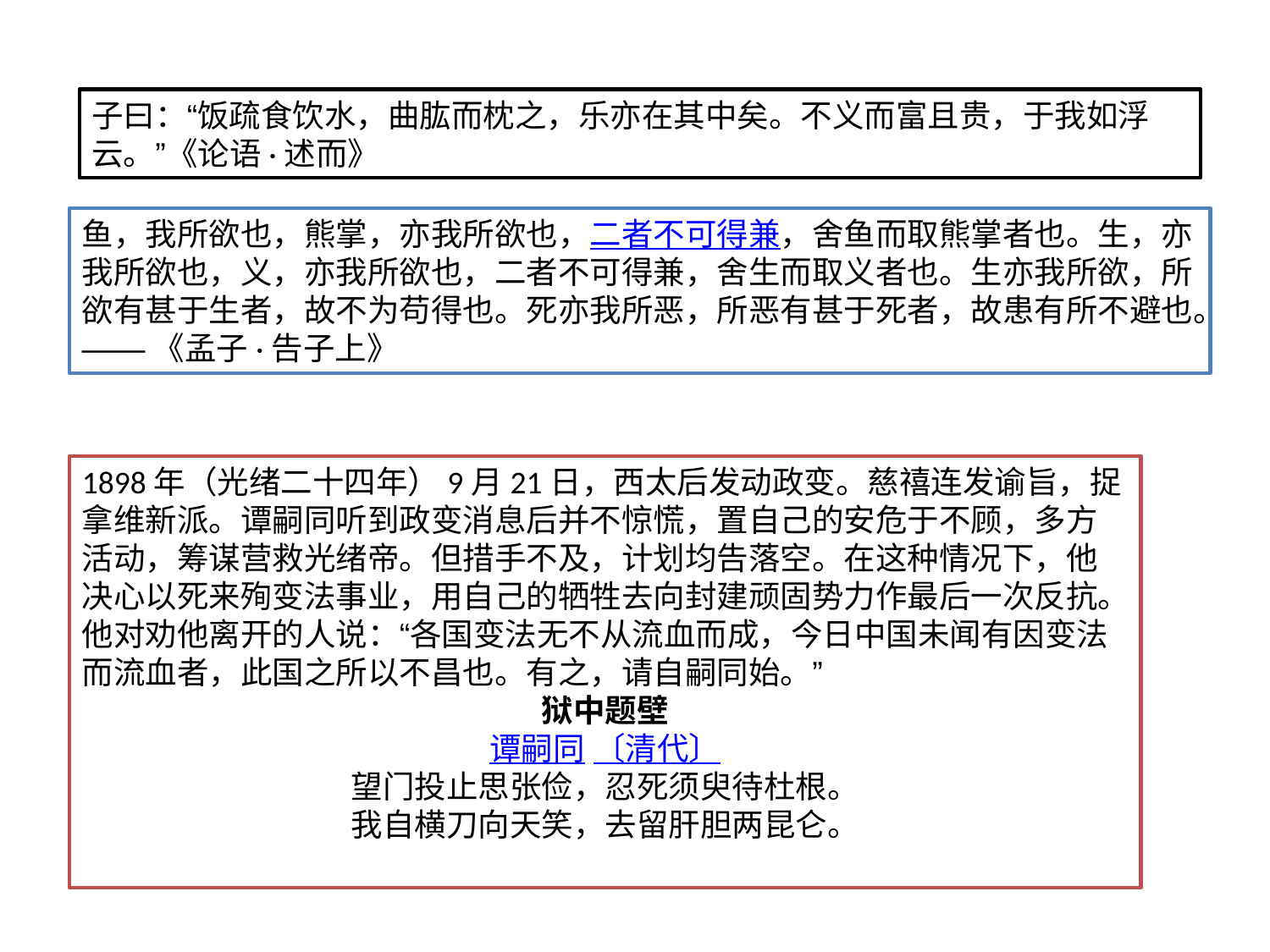

子曰：“饭疏食饮水，曲肱而枕之，乐亦在其中矣。不义而富且贵，于我如浮云。”《论语·述而》
鱼，我所欲也，熊掌，亦我所欲也，二者不可得兼，舍鱼而取熊掌者也。生，亦我所欲也，义，亦我所欲也，二者不可得兼，舍生而取义者也。生亦我所欲，所欲有甚于生者，故不为苟得也。死亦我所恶，所恶有甚于死者，故患有所不避也。
——《孟子·告子上》
1898年（光绪二十四年）9月21日，西太后发动政变。慈禧连发谕旨，捉拿维新派。谭嗣同听到政变消息后并不惊慌，置自己的安危于不顾，多方活动，筹谋营救光绪帝。但措手不及，计划均告落空。在这种情况下，他决心以死来殉变法事业，用自己的牺牲去向封建顽固势力作最后一次反抗。他对劝他离开的人说：“各国变法无不从流血而成，今日中国未闻有因变法而流血者，此国之所以不昌也。有之，请自嗣同始。”
狱中题壁
谭嗣同 〔清代〕
望门投止思张俭，忍死须臾待杜根。
我自横刀向天笑，去留肝胆两昆仑。